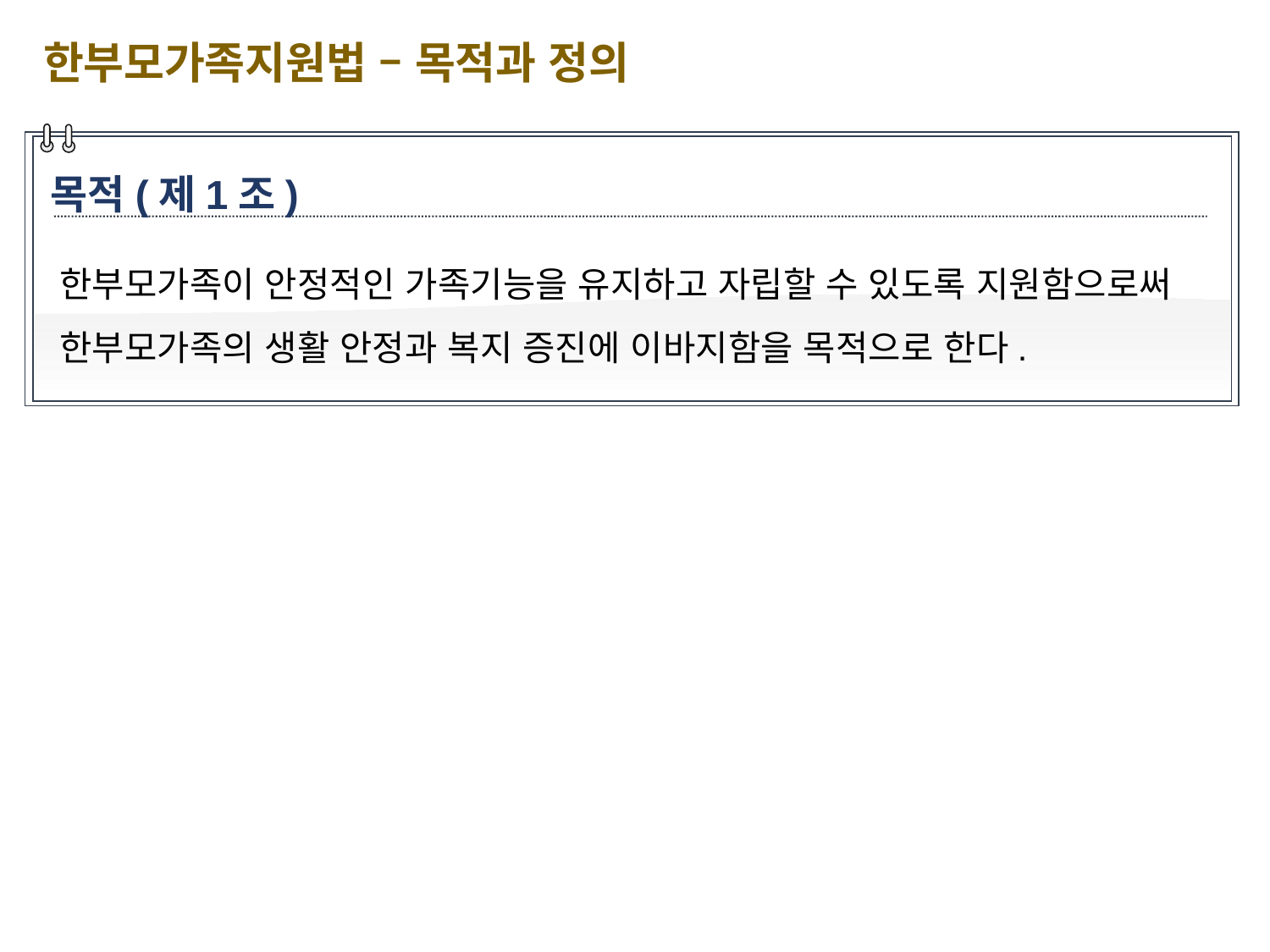

한부모가족지원법 – 목적과 정의

목적(제1조)

한부모가족이 안정적인 가족기능을 유지하고 자립할 수 있도록 지원함으로써 한부모가족의 생활 안정과 복지 증진에 이바지함을 목적으로 한다.